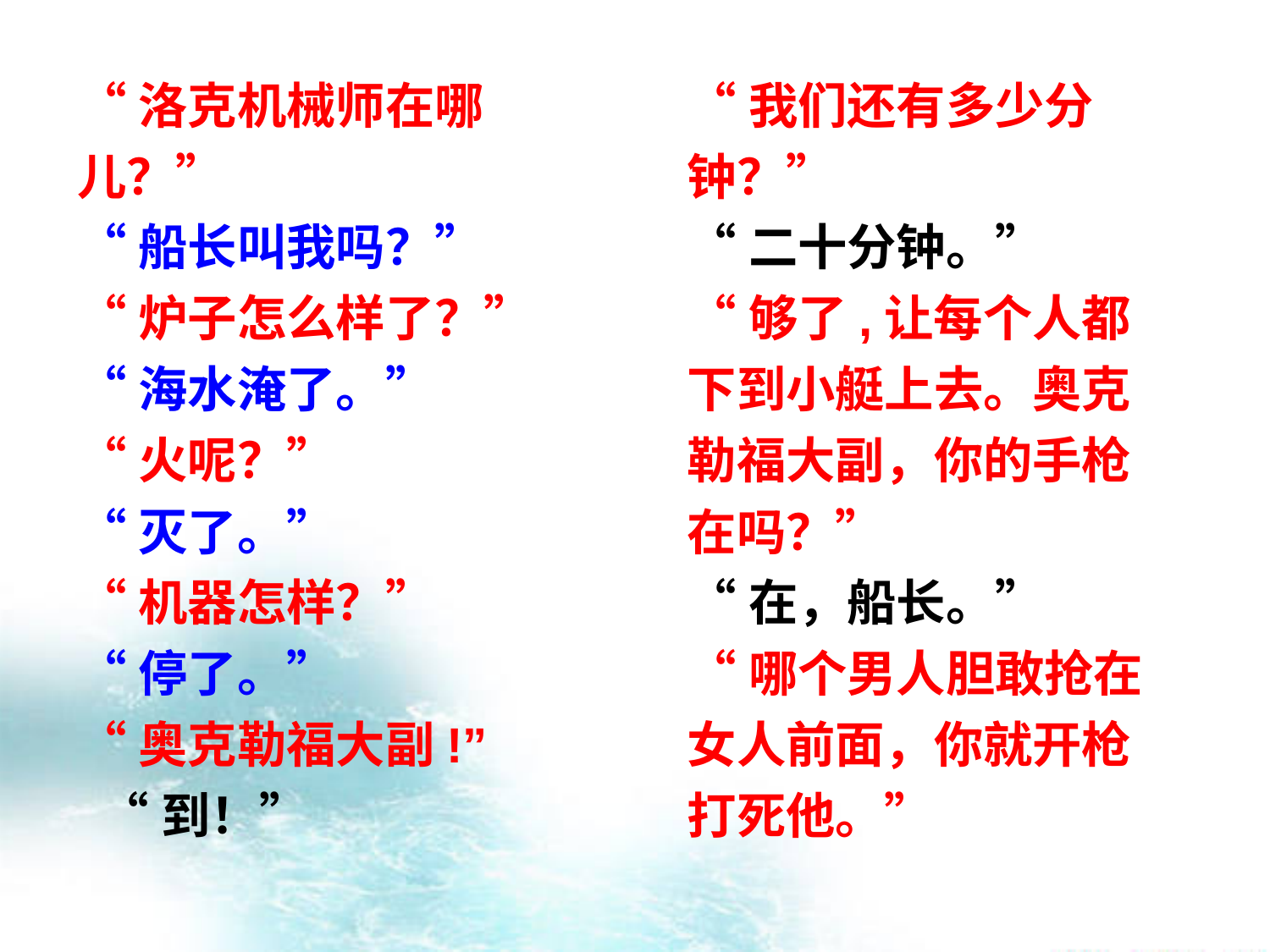

“洛克机械师在哪儿？”
“船长叫我吗？”
“炉子怎么样了？”
“海水淹了。”
“火呢？”
“灭了。”
“机器怎样？”
“停了。”
“奥克勒福大副!”
  “到！”
“我们还有多少分钟？”
“二十分钟。”
“够了,让每个人都下到小艇上去。奥克勒福大副，你的手枪在吗？”
“在，船长。”
“哪个男人胆敢抢在女人前面，你就开枪打死他。”